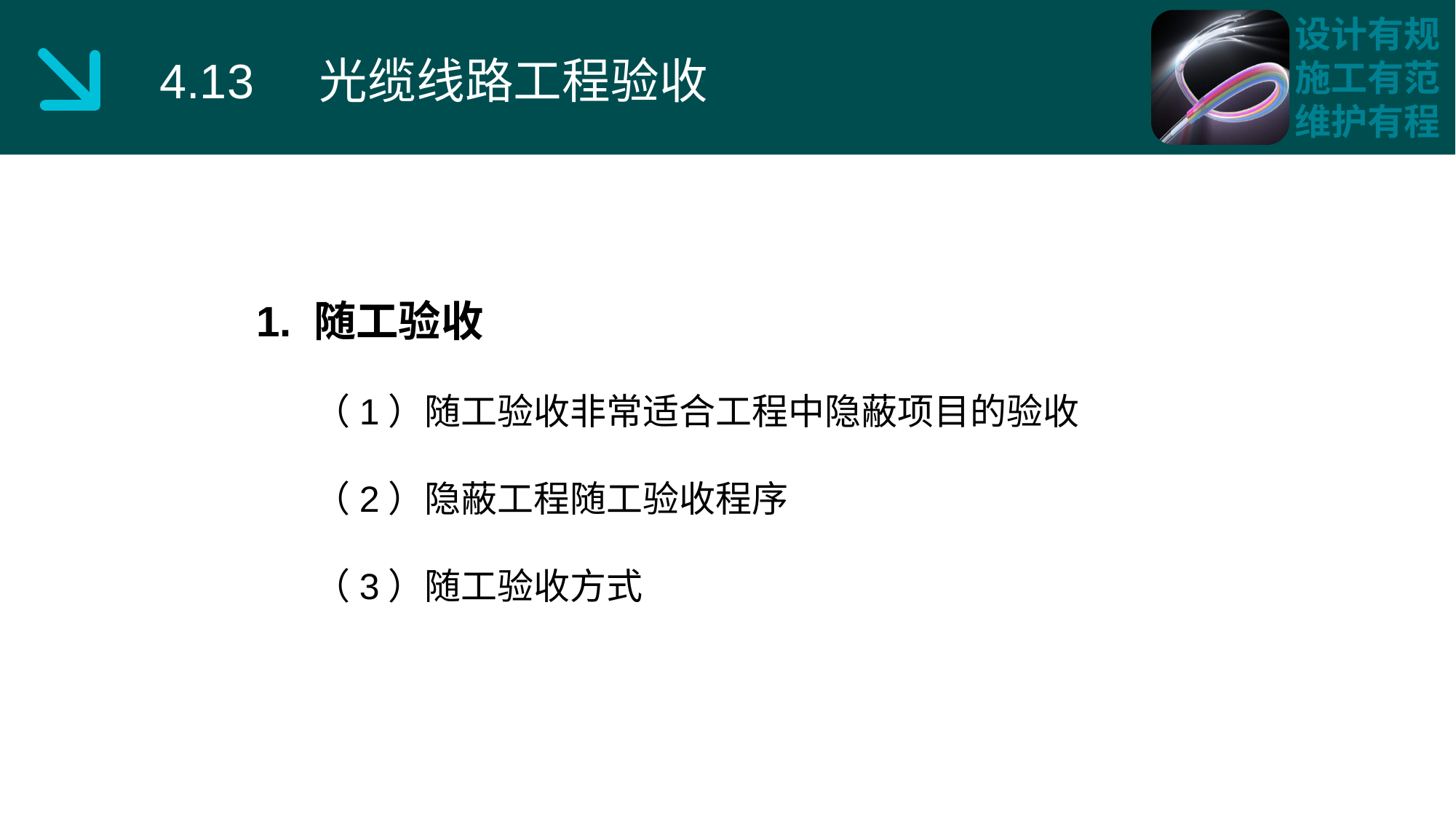

4.13    光缆线路工程验收

1. 随工验收

      （1）随工验收非常适合工程中隐蔽项目的验收

      （2）隐蔽工程随工验收程序

      （3）随工验收方式